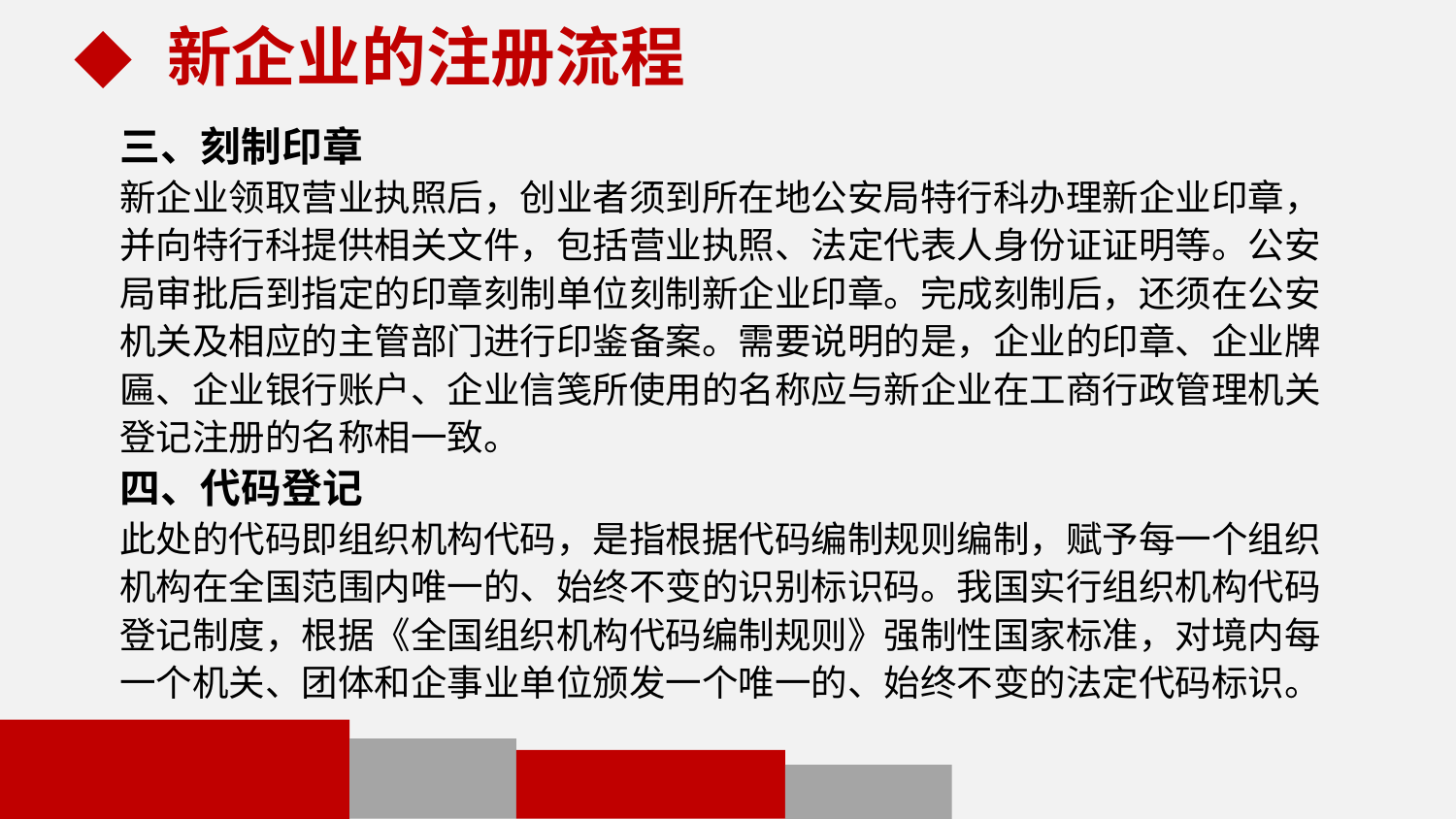

新企业的注册流程
三、刻制印章
新企业领取营业执照后，创业者须到所在地公安局特行科办理新企业印章，并向特行科提供相关文件，包括营业执照、法定代表人身份证证明等。公安局审批后到指定的印章刻制单位刻制新企业印章。完成刻制后，还须在公安机关及相应的主管部门进行印鉴备案。需要说明的是，企业的印章、企业牌匾、企业银行账户、企业信笺所使用的名称应与新企业在工商行政管理机关登记注册的名称相一致。
四、代码登记
此处的代码即组织机构代码，是指根据代码编制规则编制，赋予每一个组织机构在全国范围内唯一的、始终不变的识别标识码。我国实行组织机构代码登记制度，根据《全国组织机构代码编制规则》强制性国家标准，对境内每一个机关、团体和企事业单位颁发一个唯一的、始终不变的法定代码标识。